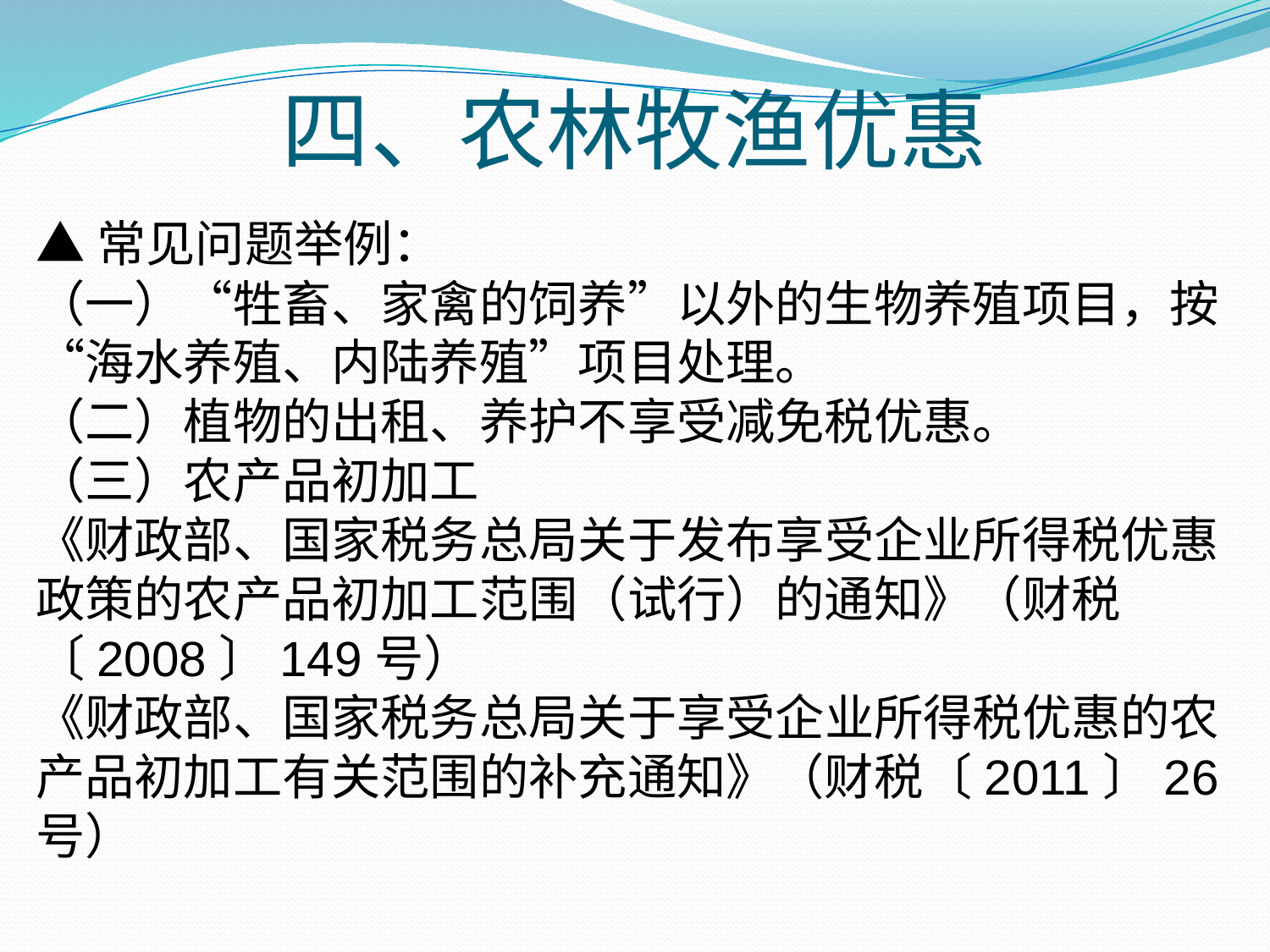

# 四、农林牧渔优惠
▲常见问题举例：
（一）“牲畜、家禽的饲养”以外的生物养殖项目，按“海水养殖、内陆养殖”项目处理。
（二）植物的出租、养护不享受减免税优惠。
（三）农产品初加工
《财政部、国家税务总局关于发布享受企业所得税优惠政策的农产品初加工范围（试行）的通知》（财税〔2008〕149号）
《财政部、国家税务总局关于享受企业所得税优惠的农产品初加工有关范围的补充通知》（财税〔2011〕26号）